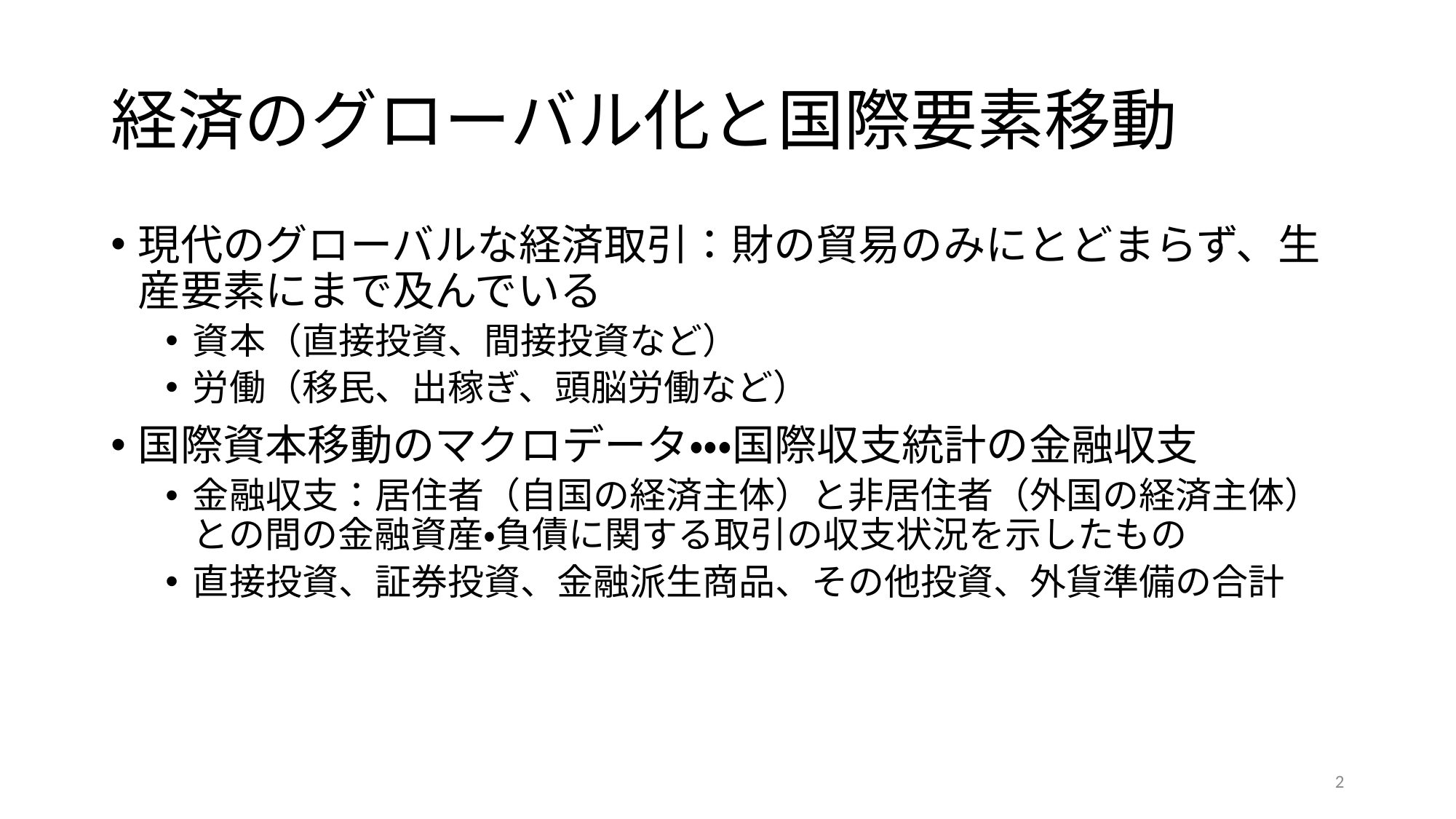

# 経済のグローバル化と国際要素移動
現代のグローバルな経済取引：財の貿易のみにとどまらず、生産要素にまで及んでいる
資本（直接投資、間接投資など）
労働（移民、出稼ぎ、頭脳労働など）
国際資本移動のマクロデータ・・・国際収支統計の金融収支
金融収支：居住者（自国の経済主体）と非居住者（外国の経済主体）との間の金融資産・負債に関する取引の収支状況を示したもの
直接投資、証券投資、金融派生商品、その他投資、外貨準備の合計
2